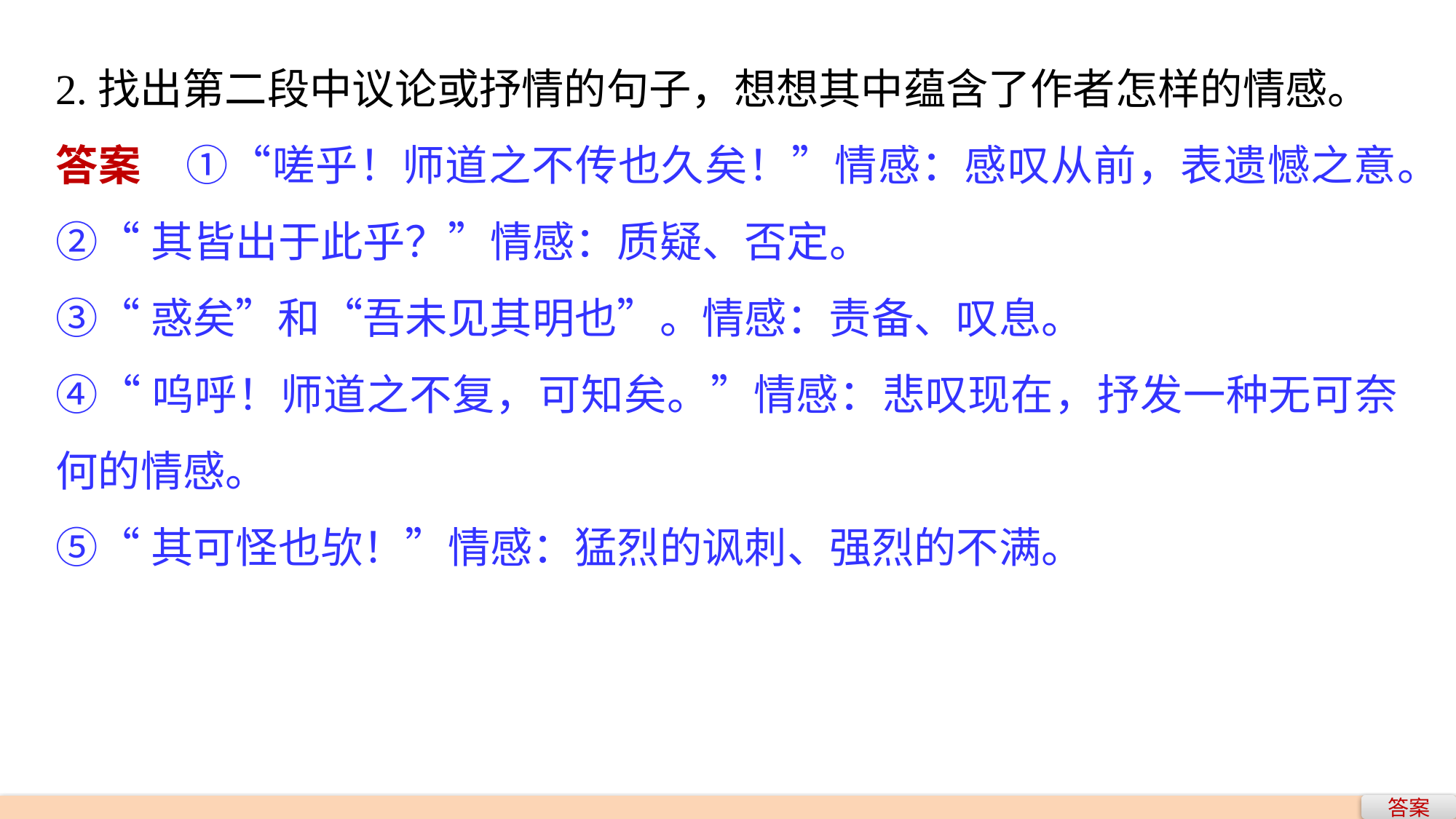

2.找出第二段中议论或抒情的句子，想想其中蕴含了作者怎样的情感。
答案　①“嗟乎！师道之不传也久矣！”情感：感叹从前，表遗憾之意。
②“其皆出于此乎？”情感：质疑、否定。
③“惑矣”和“吾未见其明也”。情感：责备、叹息。
④“呜呼！师道之不复，可知矣。”情感：悲叹现在，抒发一种无可奈何的情感。
⑤“其可怪也欤！”情感：猛烈的讽刺、强烈的不满。
答案